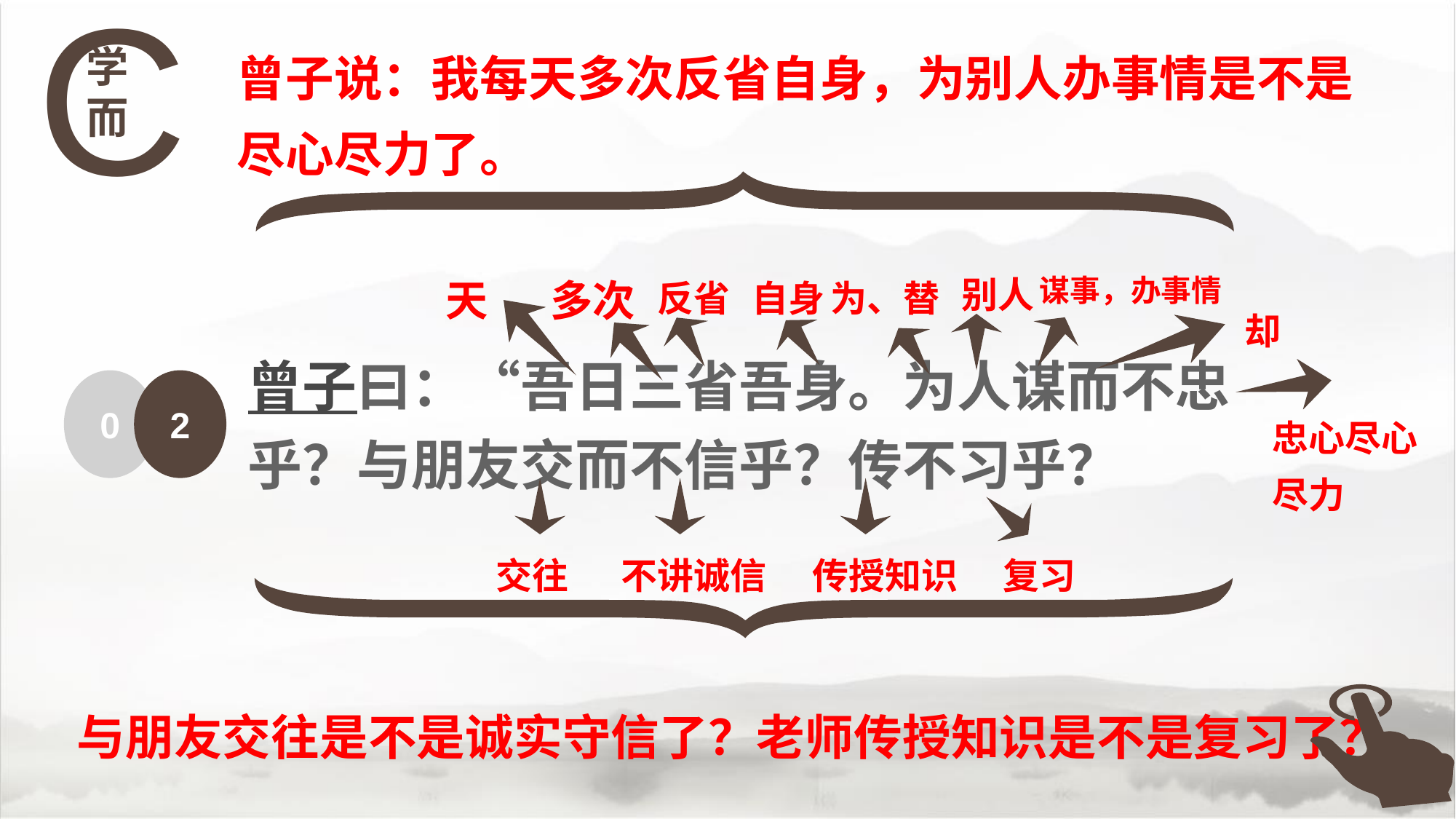

C
学而
曾子说：我每天多次反省自身，为别人办事情是不是尽心尽力了。

天
多次
别人
谋事，办事情
反省
自身
为、替

却

曾子曰：“吾日三省吾身。为人谋而不忠乎？与朋友交而不信乎？传不习乎？
0
2

忠心尽心尽力

交往
不讲诚信
传授知识
复习
与朋友交往是不是诚实守信了？老师传授知识是不是复习了？